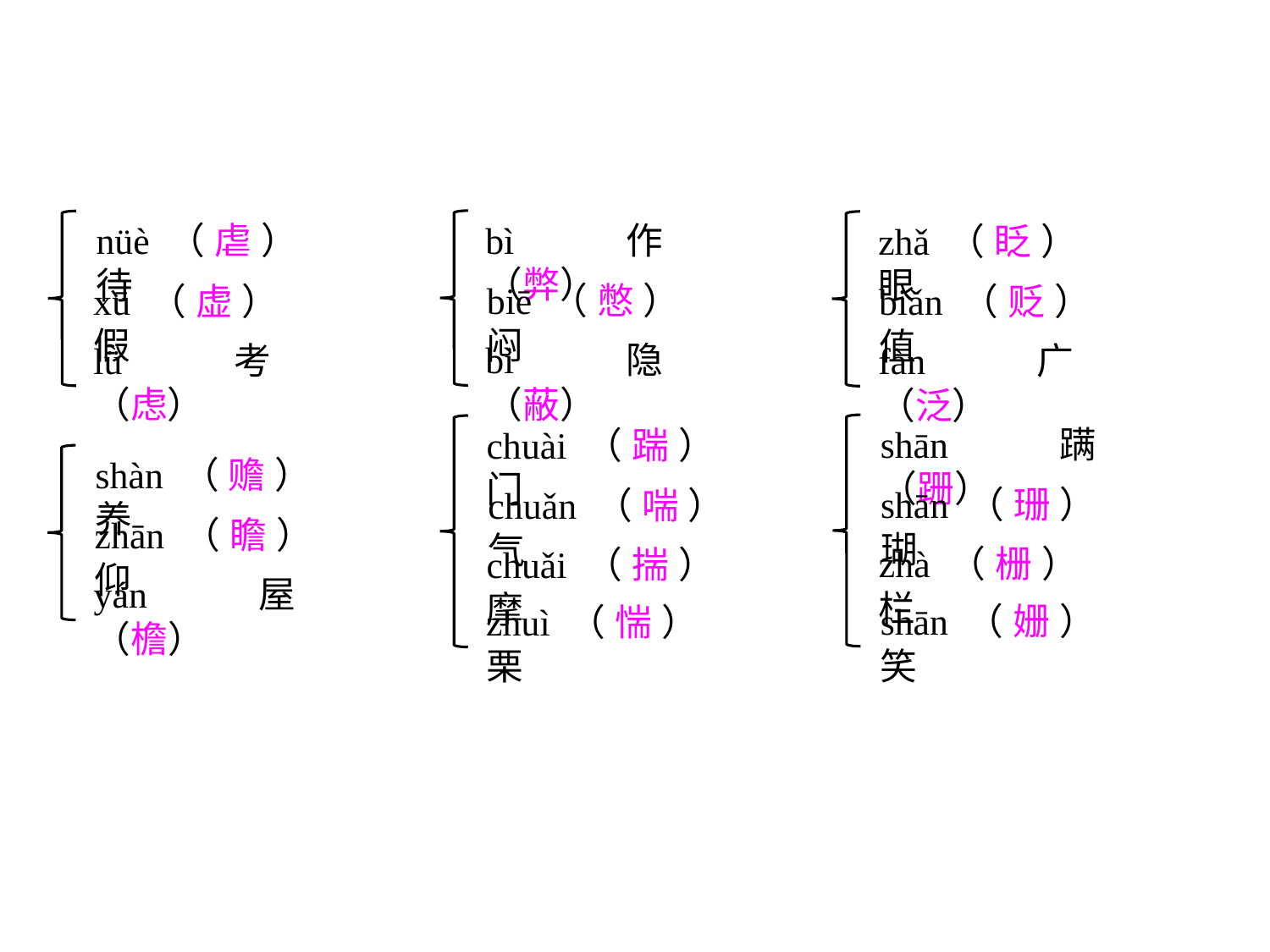

bì作（弊）
biē（憋）闷
bì隐（蔽）

nüè（虐）待
xū（虚）假
lǜ考（虑）

zhǎ（眨）眼
biǎn（贬）值
fàn广（泛）

shān蹒（跚）
shān（珊）瑚
zhà（栅）栏
shān（姗）笑

chuài（踹）门
chuǎn（喘）气
chuǎi（揣）摩
zhuì（惴）栗

shàn（赡）养
zhān（瞻）仰
yán屋（檐）